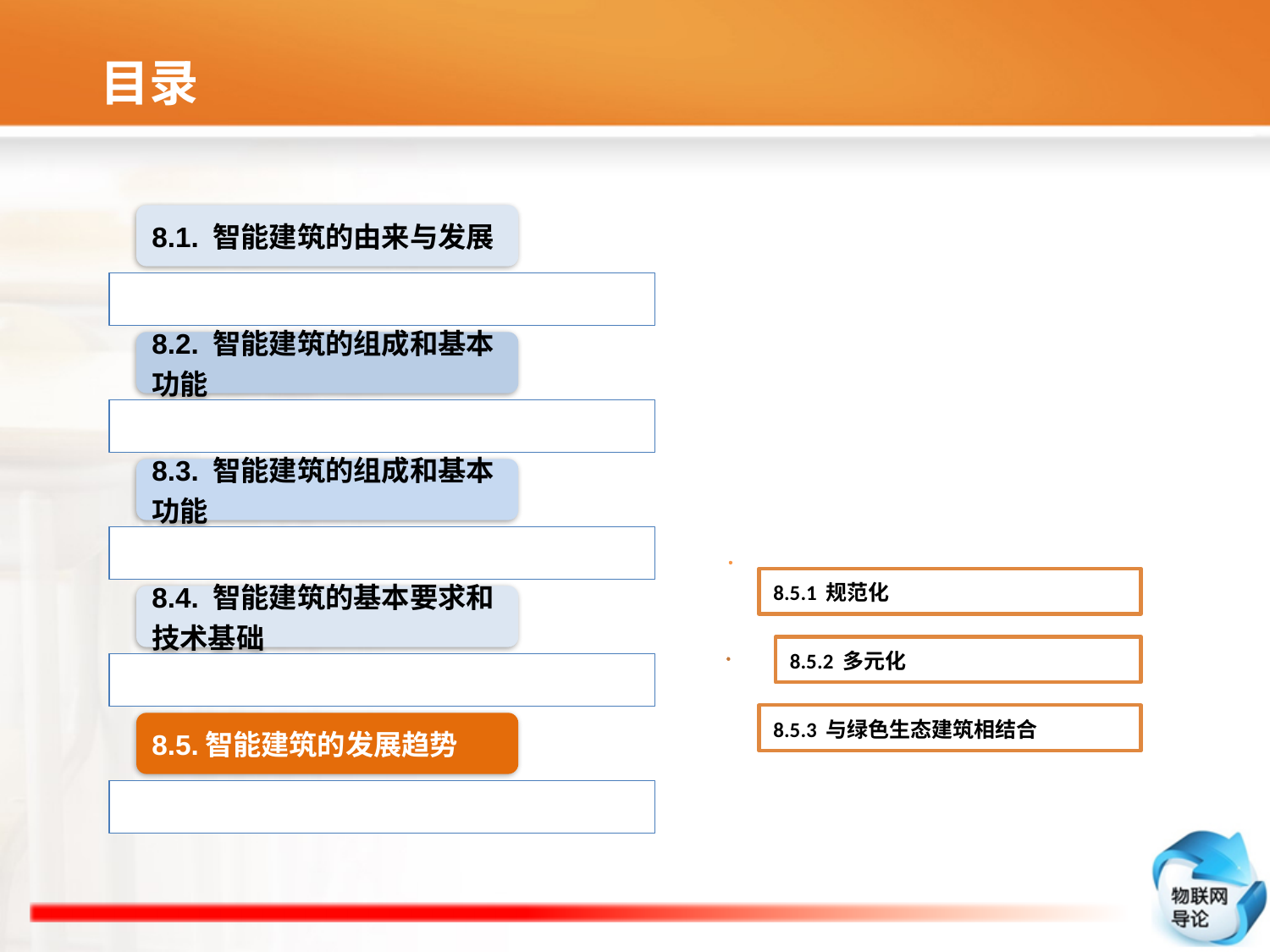

# 目录
8.3. 智能建筑的组成和基本功能
8.5.智能建筑的发展趋势
8.2. 智能建筑的组成和基本功能
8.4. 智能建筑的基本要求和技术基础
8.1. 智能建筑的由来与发展
8.5.1 规范化
8.5.2 多元化
8.5.3 与绿色生态建筑相结合